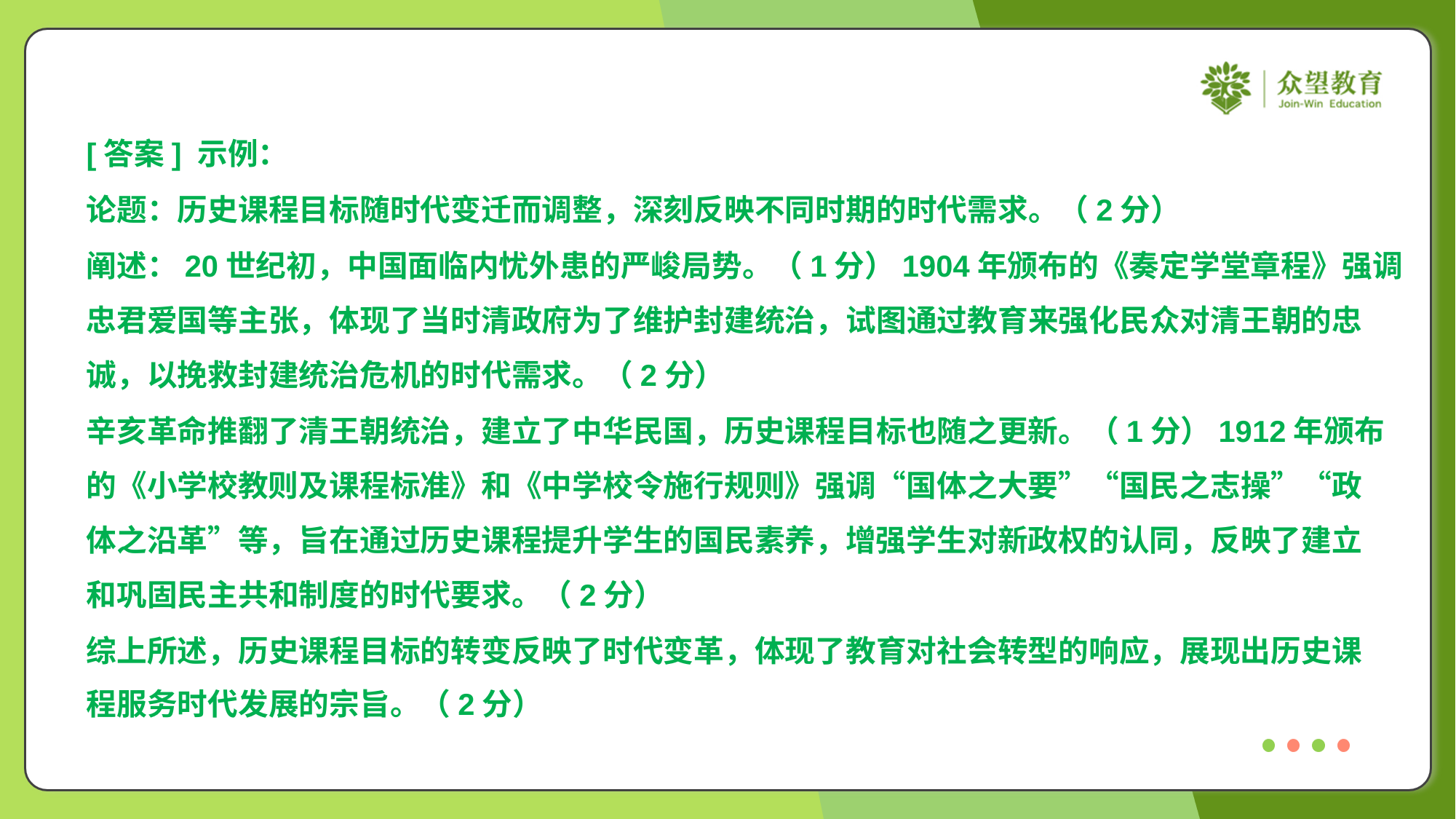

[答案] 示例：
论题：历史课程目标随时代变迁而调整，深刻反映不同时期的时代需求。（2分）
阐述：20世纪初，中国面临内忧外患的严峻局势。（1分）1904年颁布的《奏定学堂章程》强调
忠君爱国等主张，体现了当时清政府为了维护封建统治，试图通过教育来强化民众对清王朝的忠
诚，以挽救封建统治危机的时代需求。（2分）
辛亥革命推翻了清王朝统治，建立了中华民国，历史课程目标也随之更新。（1分）1912年颁布
的《小学校教则及课程标准》和《中学校令施行规则》强调“国体之大要”“国民之志操”“政
体之沿革”等，旨在通过历史课程提升学生的国民素养，增强学生对新政权的认同，反映了建立
和巩固民主共和制度的时代要求。（2分）
综上所述，历史课程目标的转变反映了时代变革，体现了教育对社会转型的响应，展现出历史课
程服务时代发展的宗旨。（2分）